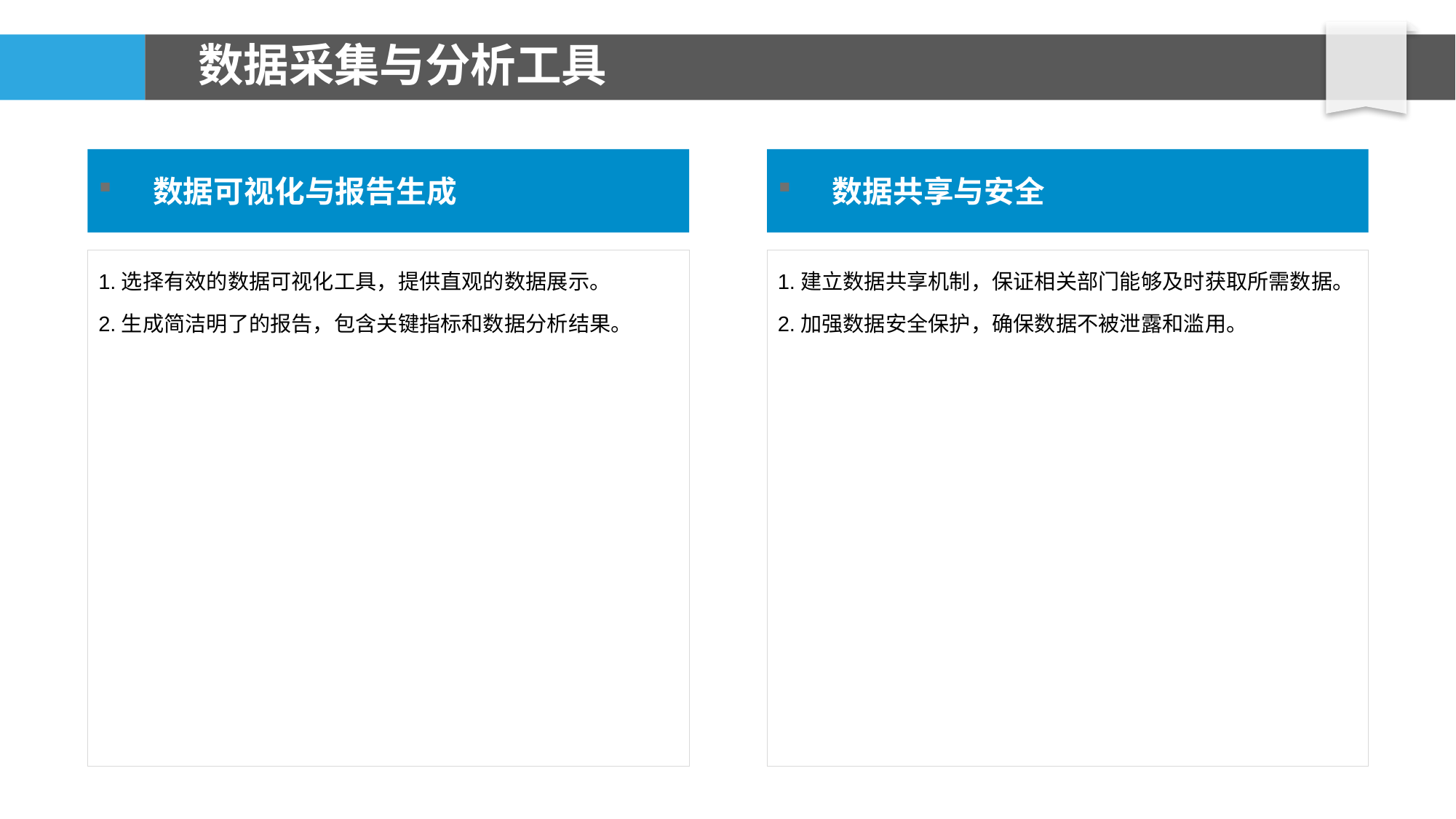

# 数据采集与分析工具
数据可视化与报告生成
数据共享与安全
1.选择有效的数据可视化工具，提供直观的数据展示。
2.生成简洁明了的报告，包含关键指标和数据分析结果。

1.建立数据共享机制，保证相关部门能够及时获取所需数据。
2.加强数据安全保护，确保数据不被泄露和滥用。